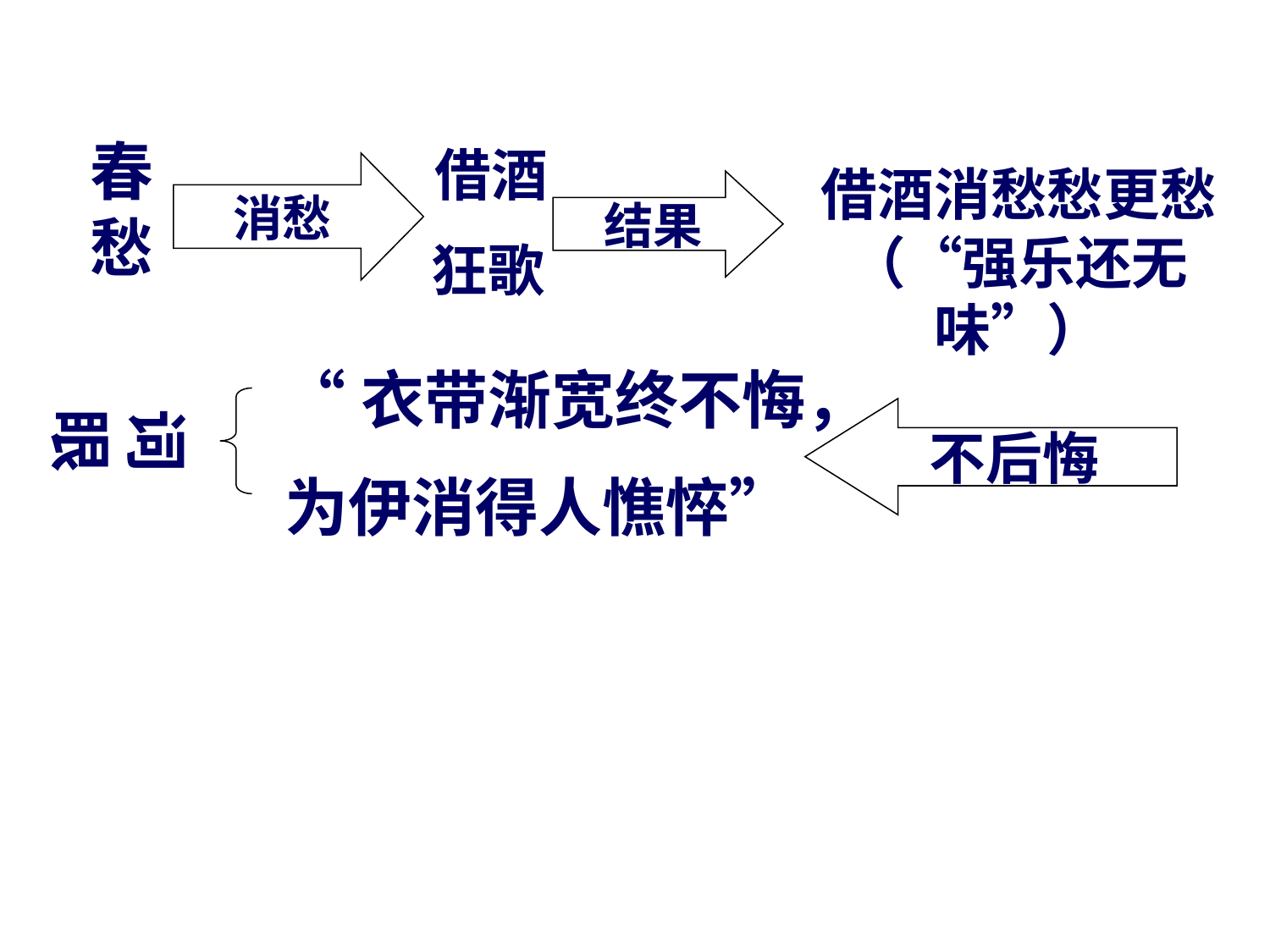

春愁
借酒
狂歌
消愁
借酒消愁愁更愁 （“强乐还无味”）
结果
“衣带渐宽终不悔，
为伊消得人憔悴”
词眼

不后悔